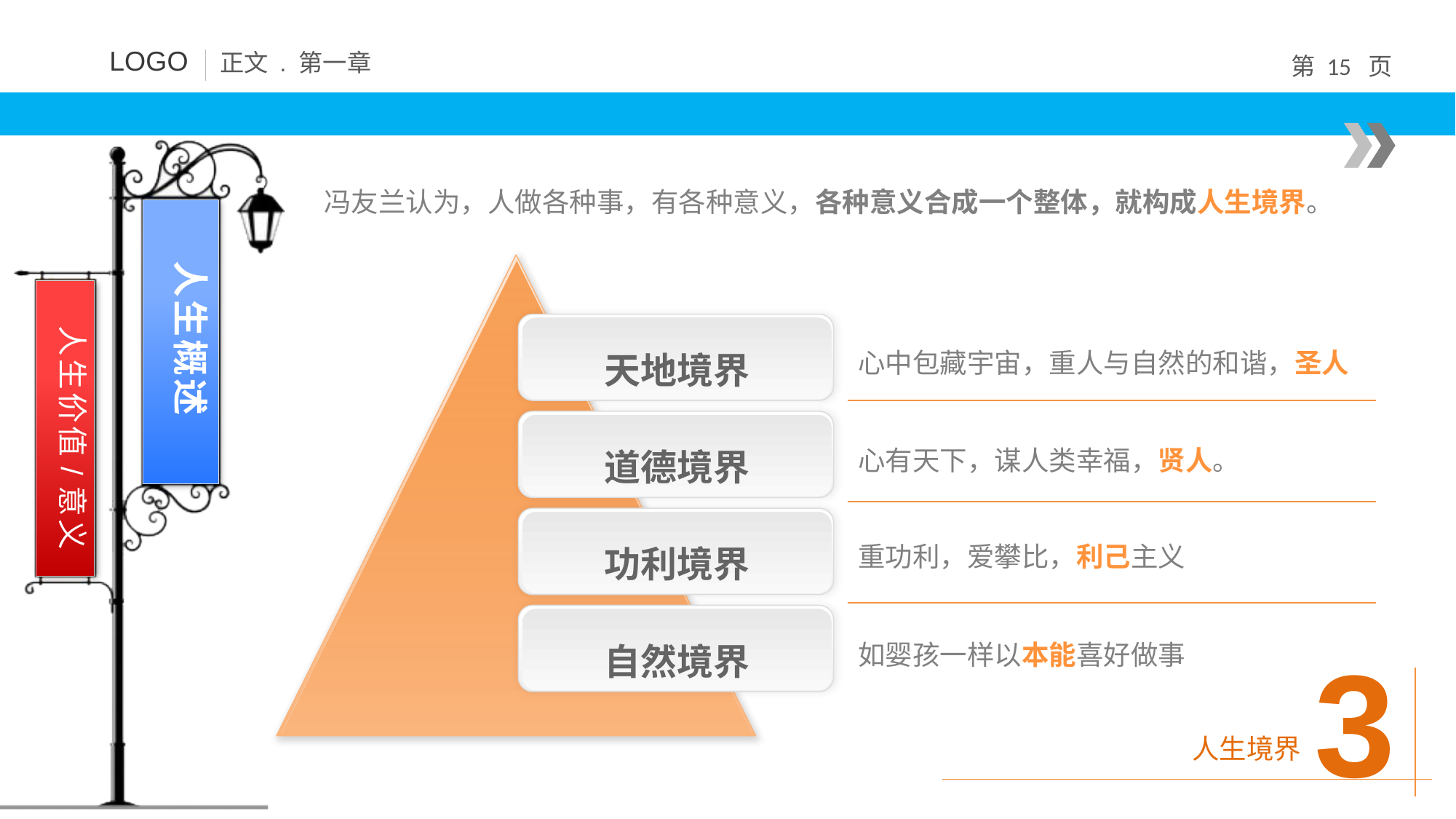

冯友兰认为，人做各种事，有各种意义，各种意义合成一个整体，就构成人生境界。

人生价值/意义

天地境界
心中包藏宇宙，重人与自然的和谐，圣人

道德境界
心有天下，谋人类幸福，贤人。

功利境界
重功利，爱攀比，利己主义

自然境界
如婴孩一样以本能喜好做事
3
人生境界